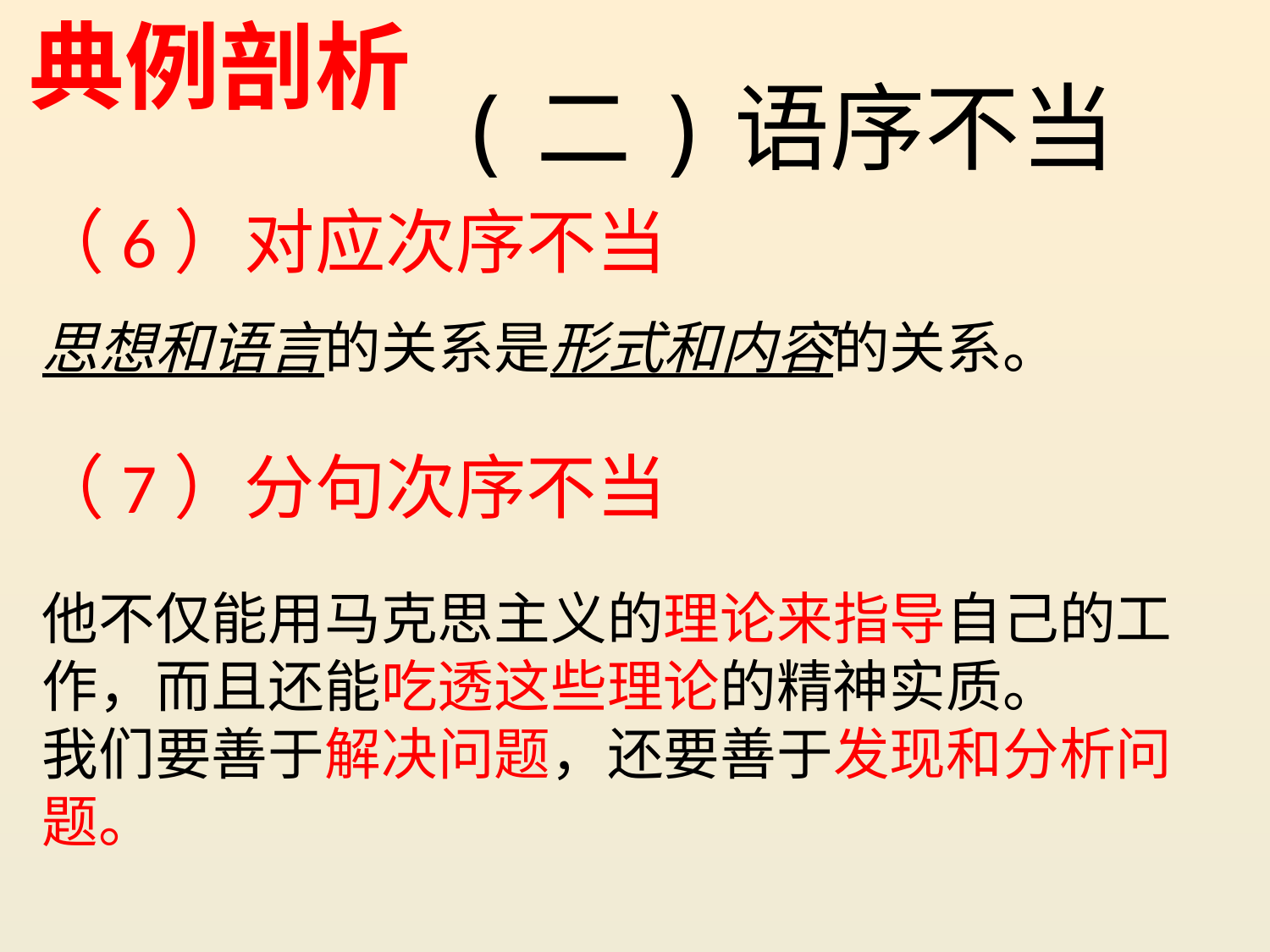

典例剖析
(二)语序不当
（6）对应次序不当
思想和语言的关系是形式和内容的关系。

他不仅能用马克思主义的理论来指导自己的工作，而且还能吃透这些理论的精神实质。
我们要善于解决问题，还要善于发现和分析问题。
（7）分句次序不当